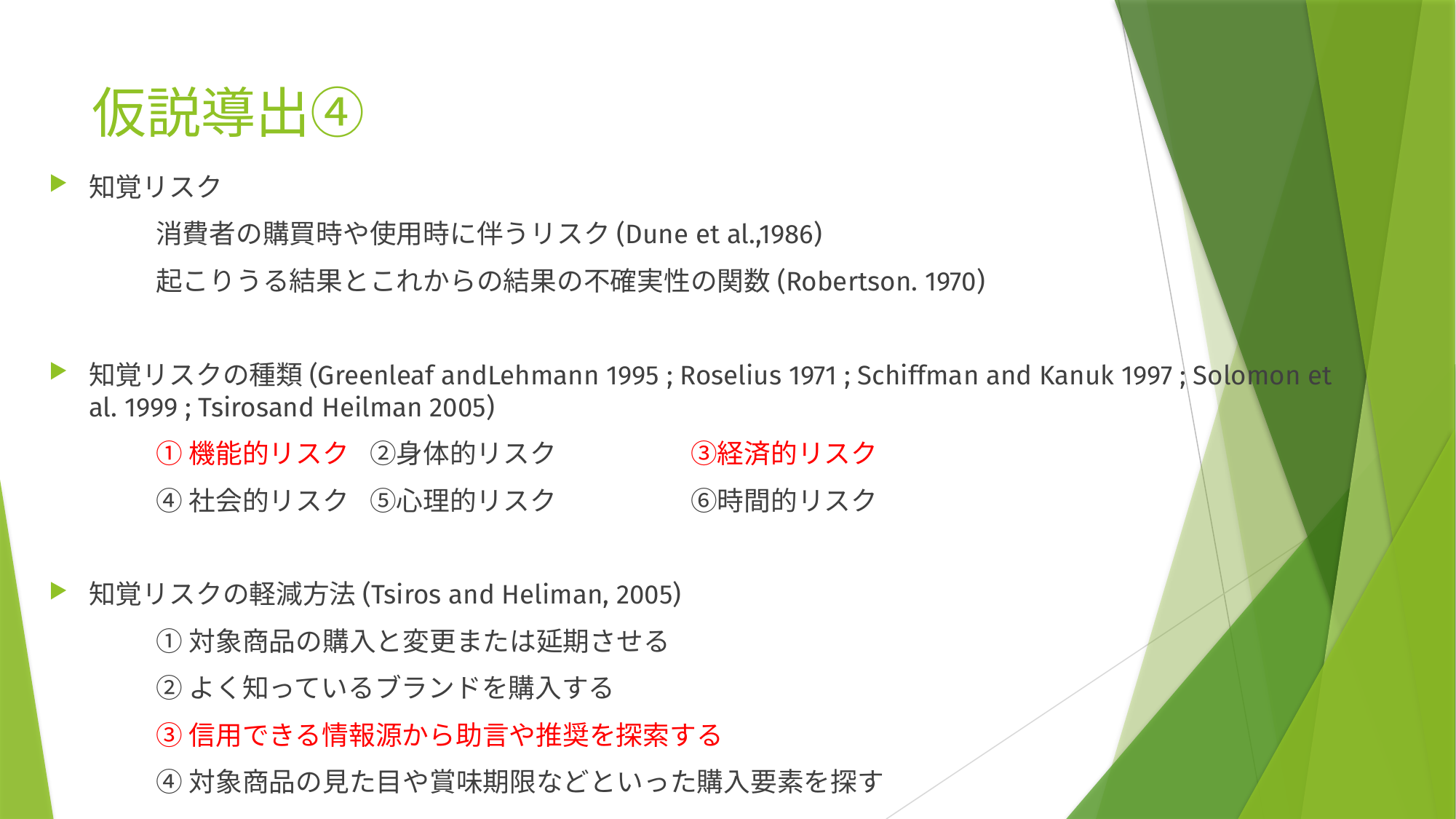

# 仮説導出④
知覚リスク
	消費者の購買時や使用時に伴うリスク(Dune et al.,1986)
	起こりうる結果とこれからの結果の不確実性の関数(Robertson. 1970)

知覚リスクの種類(Greenleaf andLehmann 1995 ; Roselius 1971 ; Schiffman and Kanuk 1997 ; Solomon et al. 1999 ; Tsirosand Heilman 2005)
	①機能的リスク		②身体的リスク		③経済的リスク
	④社会的リスク		⑤心理的リスク		⑥時間的リスク

知覚リスクの軽減方法(Tsiros and Heliman, 2005)
	①対象商品の購入と変更または延期させる
	②よく知っているブランドを購入する
	③信用できる情報源から助言や推奨を探索する
	④対象商品の見た目や賞味期限などといった購入要素を探す